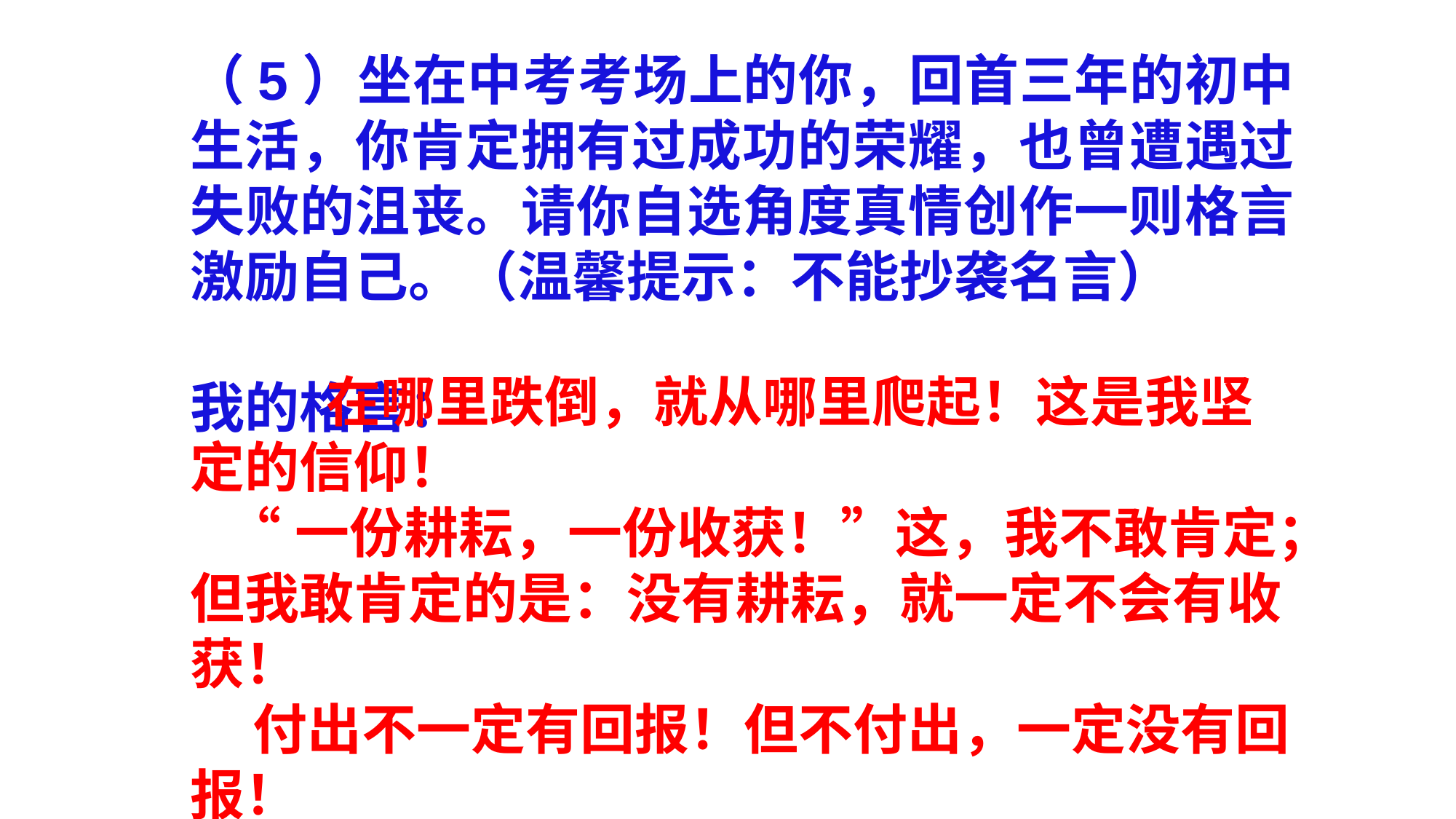

（5）坐在中考考场上的你，回首三年的初中生活，你肯定拥有过成功的荣耀，也曾遭遇过失败的沮丧。请你自选角度真情创作一则格言激励自己。（温馨提示：不能抄袭名言）

我的格言：
          在哪里跌倒，就从哪里爬起！这是我坚定的信仰！
   “一份耕耘，一份收获！”这，我不敢肯定；但我敢肯定的是：没有耕耘，就一定不会有收获！
    付出不一定有回报！但不付出，一定没有回报！